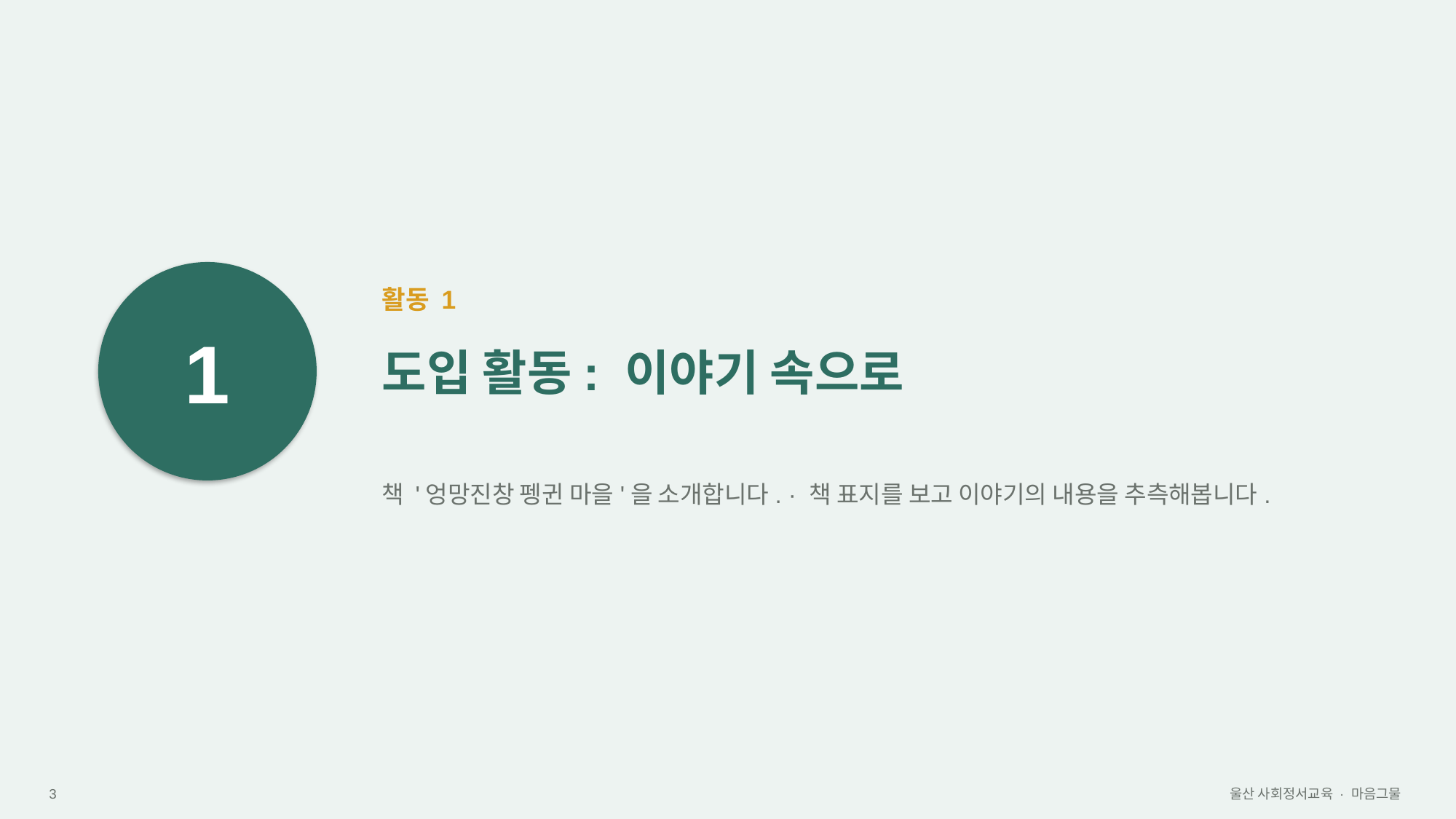

1
활동 1
도입 활동: 이야기 속으로
책 '엉망진창 펭귄 마을'을 소개합니다. · 책 표지를 보고 이야기의 내용을 추측해봅니다.
3
울산 사회정서교육 · 마음그물